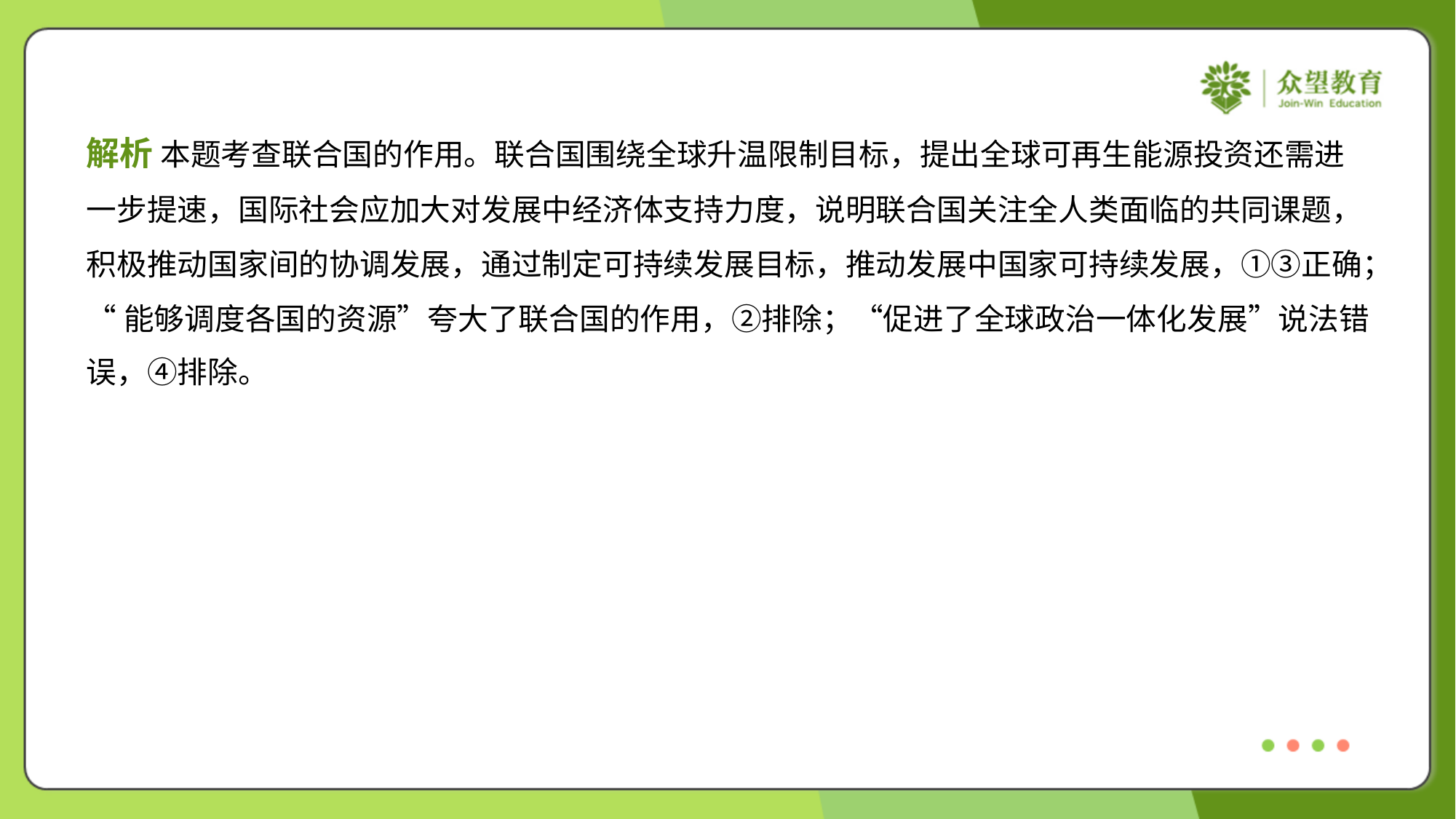

解析 本题考查联合国的作用。联合国围绕全球升温限制目标，提出全球可再生能源投资还需进
一步提速，国际社会应加大对发展中经济体支持力度，说明联合国关注全人类面临的共同课题，
积极推动国家间的协调发展，通过制定可持续发展目标，推动发展中国家可持续发展，①③正确；
“能够调度各国的资源”夸大了联合国的作用，②排除；“促进了全球政治一体化发展”说法错
误，④排除。